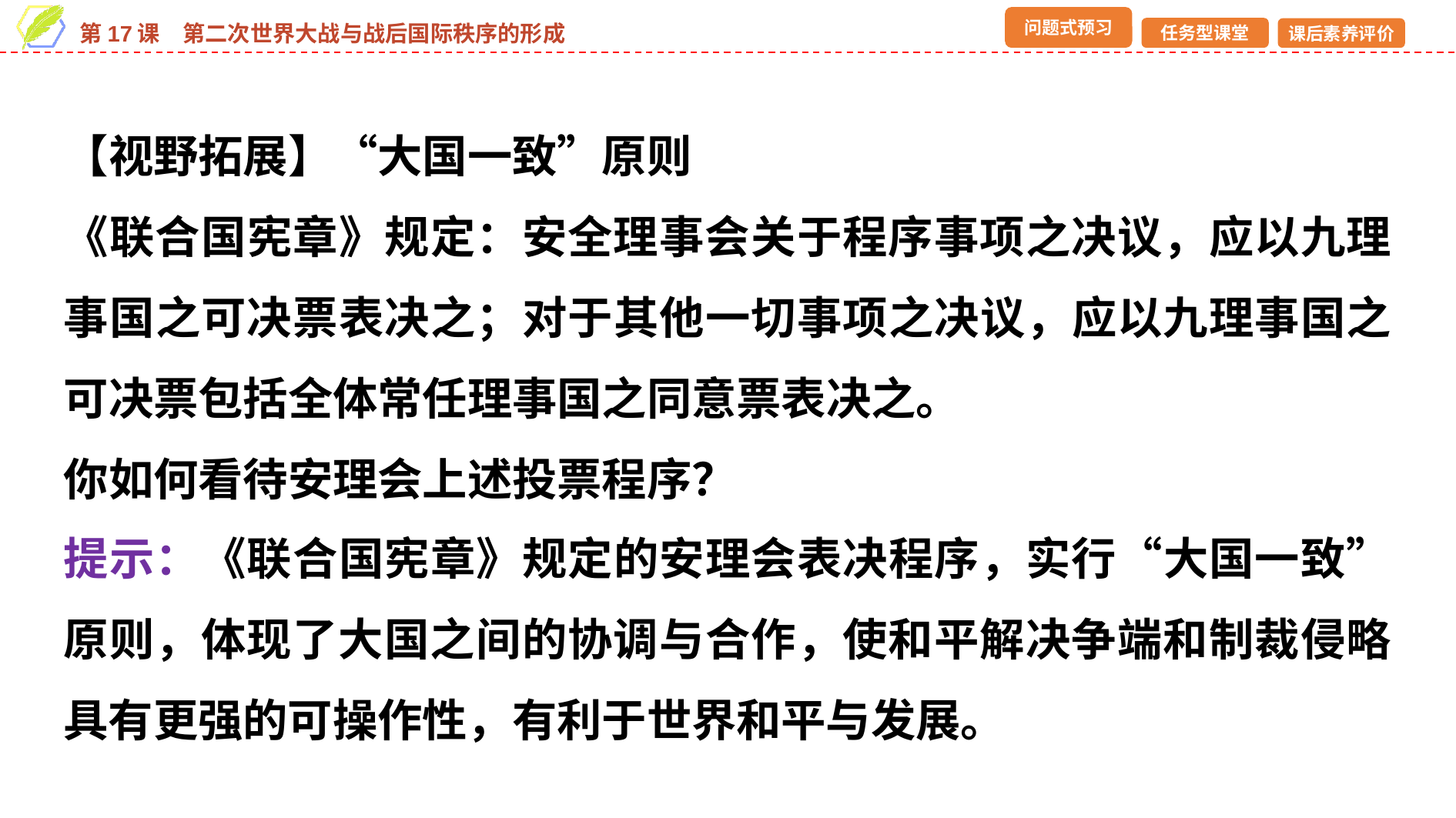

【视野拓展】“大国一致”原则
《联合国宪章》规定：安全理事会关于程序事项之决议，应以九理事国之可决票表决之；对于其他一切事项之决议，应以九理事国之可决票包括全体常任理事国之同意票表决之。
你如何看待安理会上述投票程序？
提示：《联合国宪章》规定的安理会表决程序，实行“大国一致”原则，体现了大国之间的协调与合作，使和平解决争端和制裁侵略具有更强的可操作性，有利于世界和平与发展。